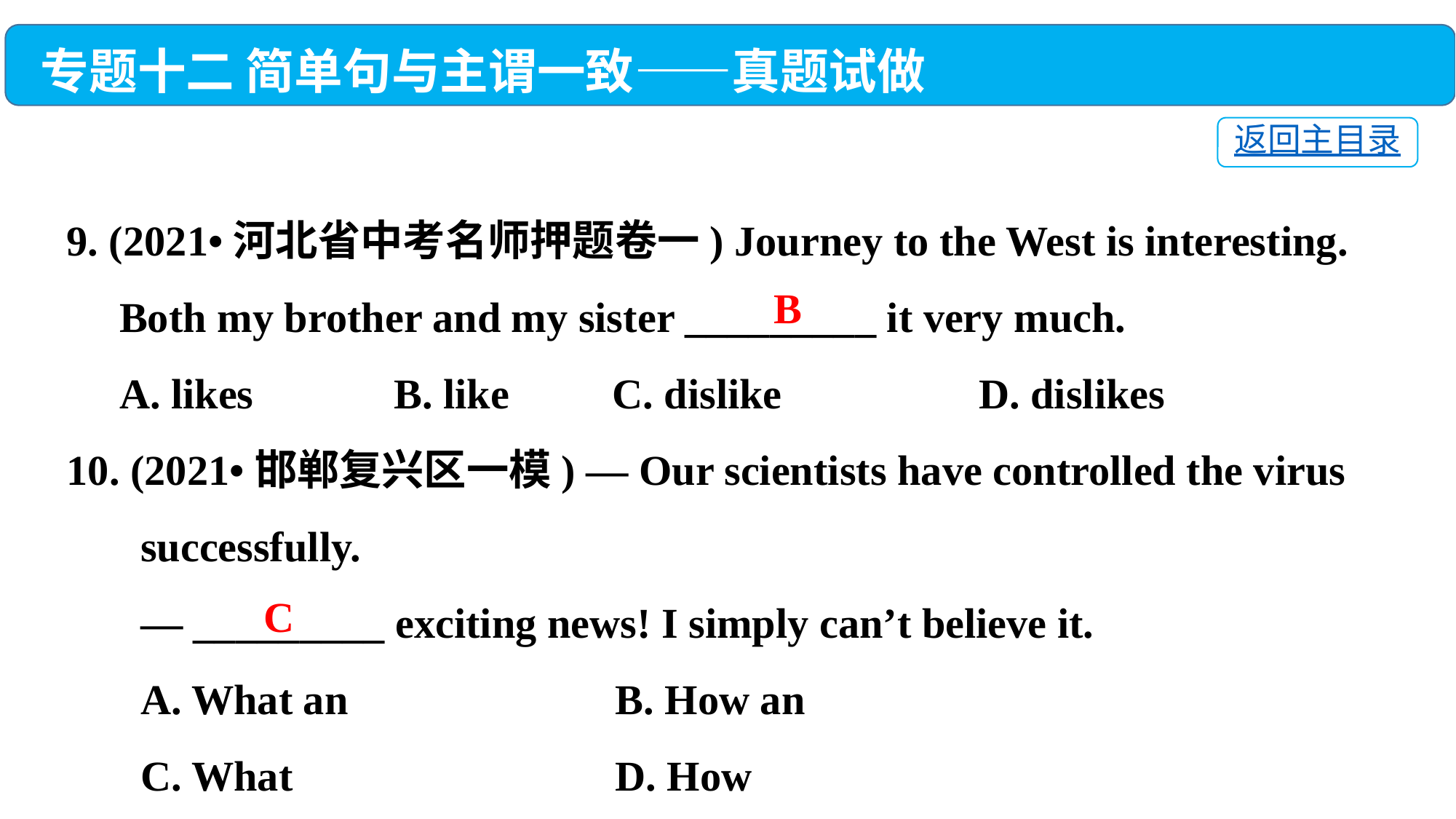

专题十二 简单句与主谓一致——真题试做
返回主目录
9. (2021•河北省中考名师押题卷一) Journey to the West is interesting.
     Both my brother and my sister _________ it very much.
     A. likes　　	B. like　	C. dislike　	   D. dislikes
10. (2021•邯郸复兴区一模) — Our scientists have controlled the virus
       successfully.
       — _________ exciting news! I simply can’t believe it.
       A. What an	                     B. How an
       C. What	                     D. How
B
C